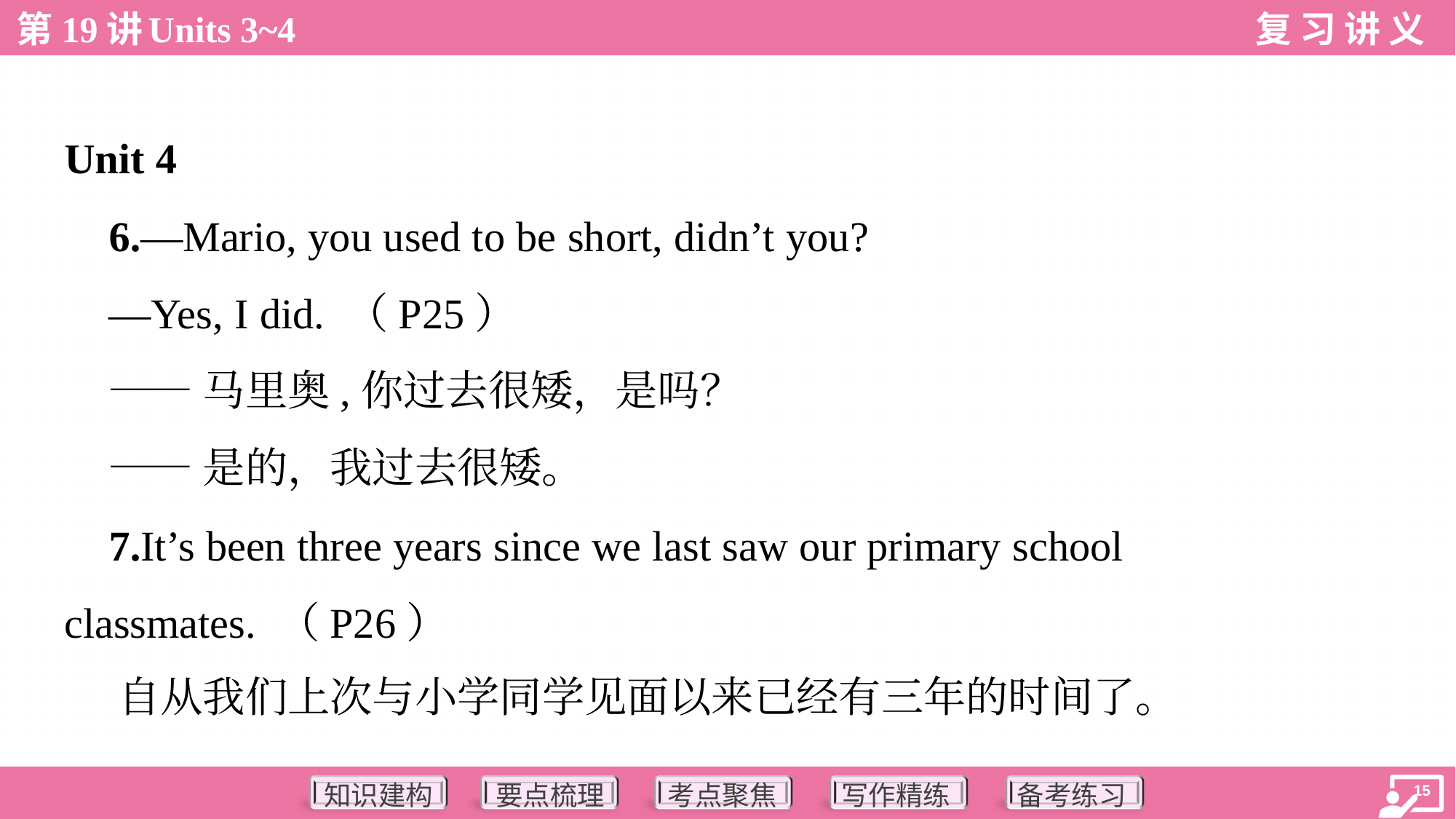

Unit 4
    6.—Mario, you used to be short, didn’t you?
    —Yes, I did. （P25）
    ——马里奥,你过去很矮，是吗？
    ——是的，我过去很矮。
    7.It’s been three years since we last saw our primary school
classmates. （P26）
    自从我们上次与小学同学见面以来已经有三年的时间了。